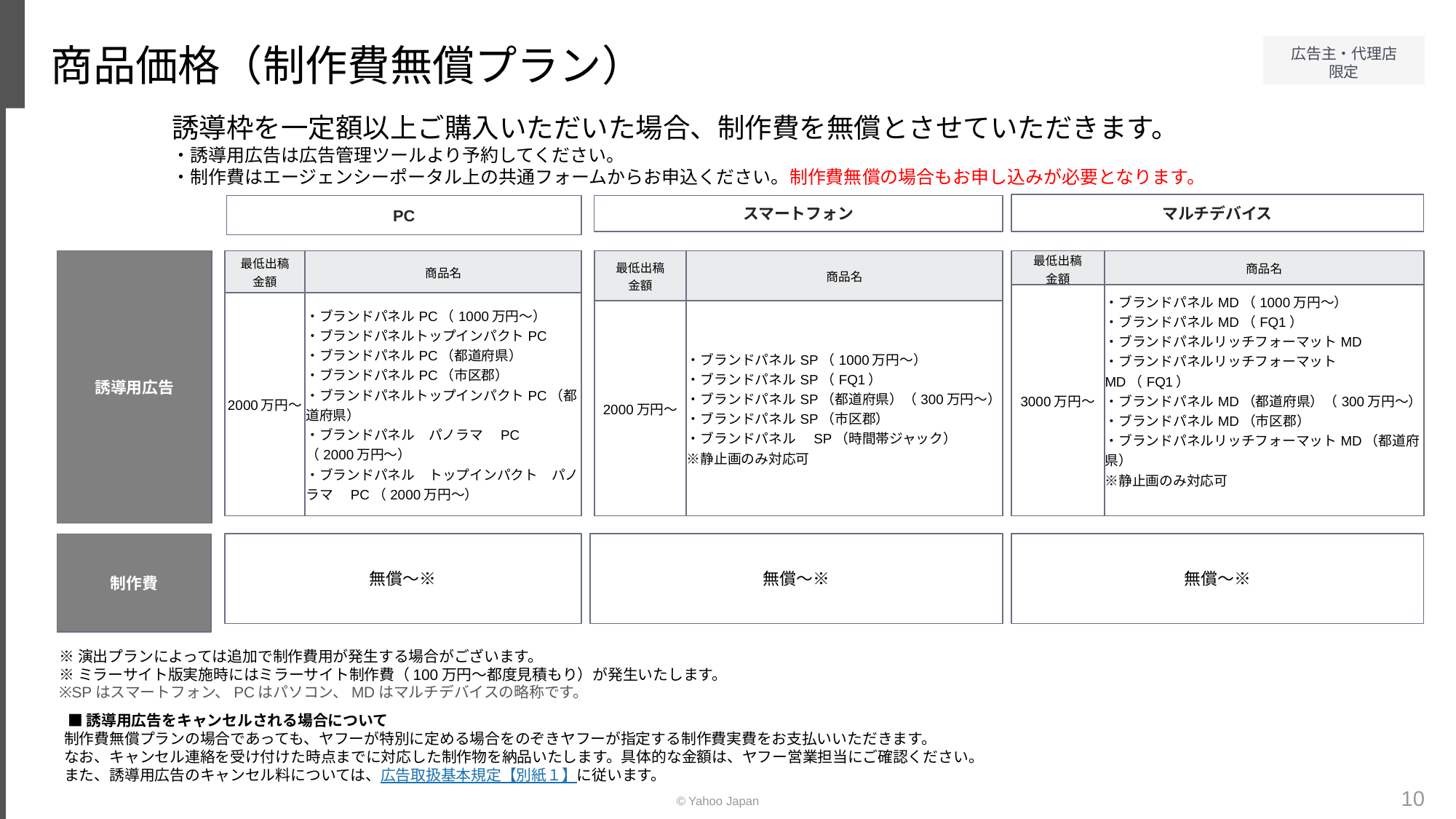

商品価格（制作費無償プラン）
誘導枠を一定額以上ご購入いただいた場合、制作費を無償とさせていただきます。
・誘導用広告は広告管理ツールより予約してください。
・制作費はエージェンシーポータル上の共通フォームからお申込ください。制作費無償の場合もお申し込みが必要となります。
マルチデバイス
PC
スマートフォン
| 最低出稿 金額 | 商品名 |
| --- | --- |
| 2000万円～ | ・ブランドパネルSP（1000万円～） ・ブランドパネルSP（FQ1） ・ブランドパネルSP（都道府県）（300万円～） ・ブランドパネルSP（市区郡） ・ブランドパネル　SP（時間帯ジャック） ※静止画のみ対応可 |
| 最低出稿 金額 | 商品名 |
| --- | --- |
| 3000万円～ | ・ブランドパネルMD（1000万円～） ・ブランドパネルMD（FQ1） ・ブランドパネルリッチフォーマットMD ・ブランドパネルリッチフォーマットMD（FQ1） ・ブランドパネルMD（都道府県）（300万円～） ・ブランドパネルMD（市区郡） ・ブランドパネルリッチフォーマットMD（都道府県） ※静止画のみ対応可 |
誘導用広告
| 最低出稿 金額 | 商品名 |
| --- | --- |
| 2000万円～ | ・ブランドパネルPC（1000万円～）　 ・ブランドパネルトップインパクトPC ・ブランドパネルPC（都道府県） ・ブランドパネルPC（市区郡） ・ブランドパネルトップインパクトPC（都道府県） ・ブランドパネル　パノラマ　PC　（2000万円～） ・ブランドパネル　トップインパクト　パノラマ　PC（2000万円～） |
無償～※
無償～※
無償～※
制作費
※演出プランによっては追加で制作費用が発生する場合がございます。
※ミラーサイト版実施時にはミラーサイト制作費（100万円～都度見積もり）が発生いたします。
※SPはスマートフォン、PCはパソコン、MDはマルチデバイスの略称です。
 ■誘導用広告をキャンセルされる場合について
制作費無償プランの場合であっても、ヤフーが特別に定める場合をのぞきヤフーが指定する制作費実費をお支払いいただきます。
なお、キャンセル連絡を受け付けた時点までに対応した制作物を納品いたします。具体的な金額は、ヤフー営業担当にご確認ください。
また、誘導用広告のキャンセル料については、広告取扱基本規定【別紙１】に従います。
10